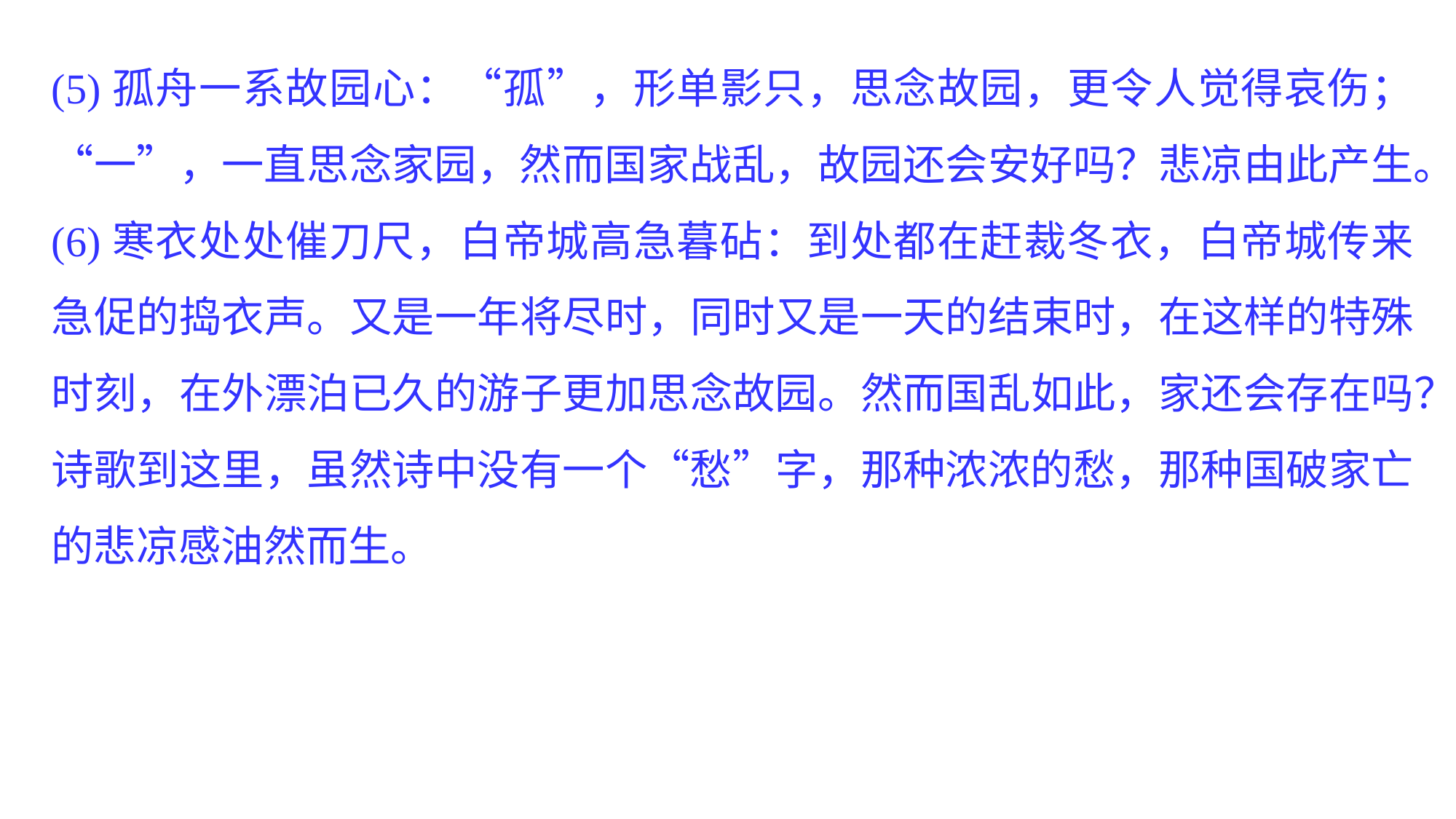

(5)孤舟一系故园心：“孤”，形单影只，思念故园，更令人觉得哀伤；“一”，一直思念家园，然而国家战乱，故园还会安好吗？悲凉由此产生。
(6)寒衣处处催刀尺，白帝城高急暮砧：到处都在赶裁冬衣，白帝城传来急促的捣衣声。又是一年将尽时，同时又是一天的结束时，在这样的特殊时刻，在外漂泊已久的游子更加思念故园。然而国乱如此，家还会存在吗？诗歌到这里，虽然诗中没有一个“愁”字，那种浓浓的愁，那种国破家亡的悲凉感油然而生。